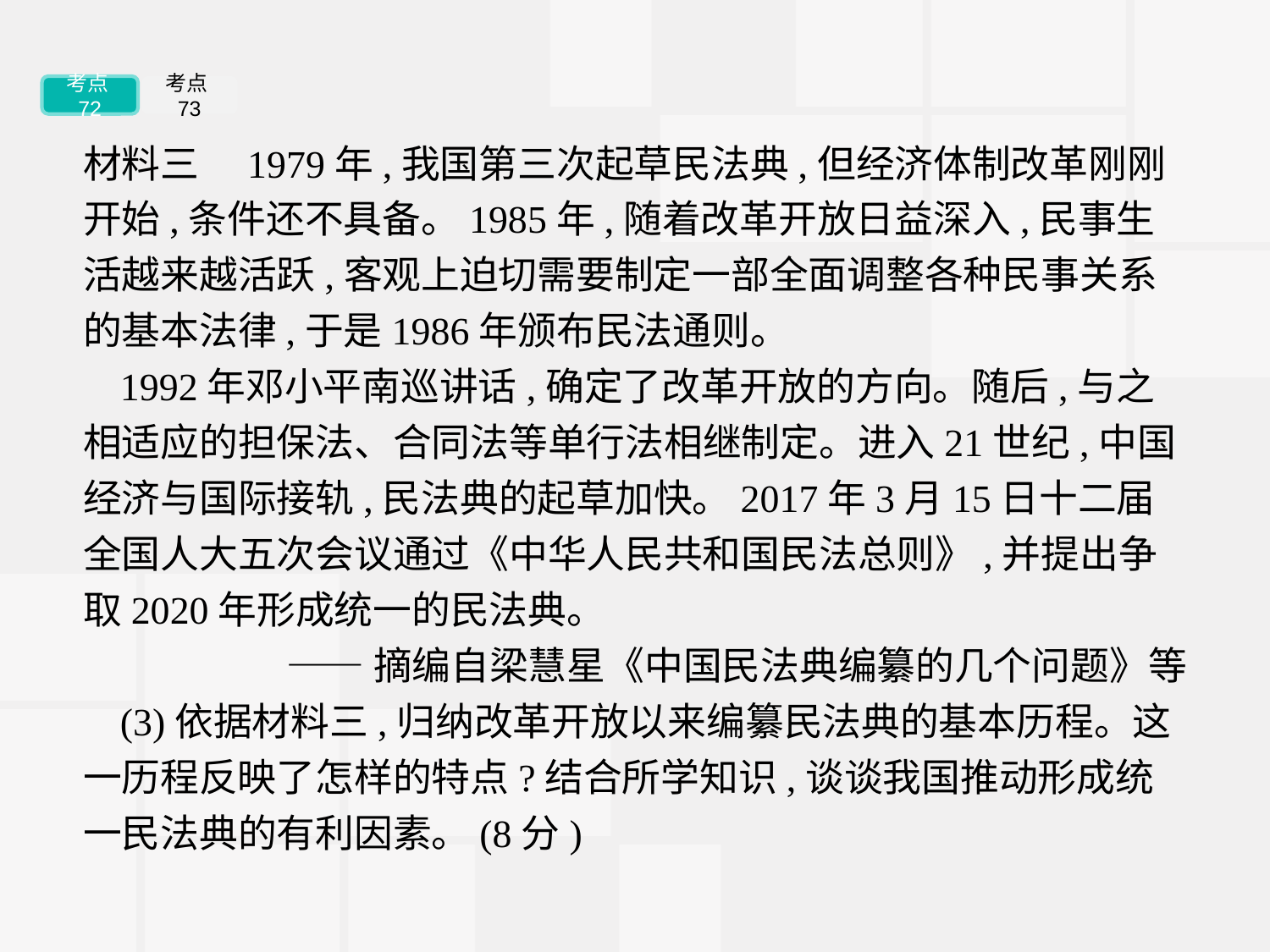

考点72
考点73
材料三　1979年,我国第三次起草民法典,但经济体制改革刚刚开始,条件还不具备。1985年,随着改革开放日益深入,民事生活越来越活跃,客观上迫切需要制定一部全面调整各种民事关系的基本法律,于是1986年颁布民法通则。
1992年邓小平南巡讲话,确定了改革开放的方向。随后,与之相适应的担保法、合同法等单行法相继制定。进入21世纪,中国经济与国际接轨,民法典的起草加快。2017年3月15日十二届全国人大五次会议通过《中华人民共和国民法总则》,并提出争取2020年形成统一的民法典。
——摘编自梁慧星《中国民法典编纂的几个问题》等
(3)依据材料三,归纳改革开放以来编纂民法典的基本历程。这一历程反映了怎样的特点?结合所学知识,谈谈我国推动形成统一民法典的有利因素。(8分)